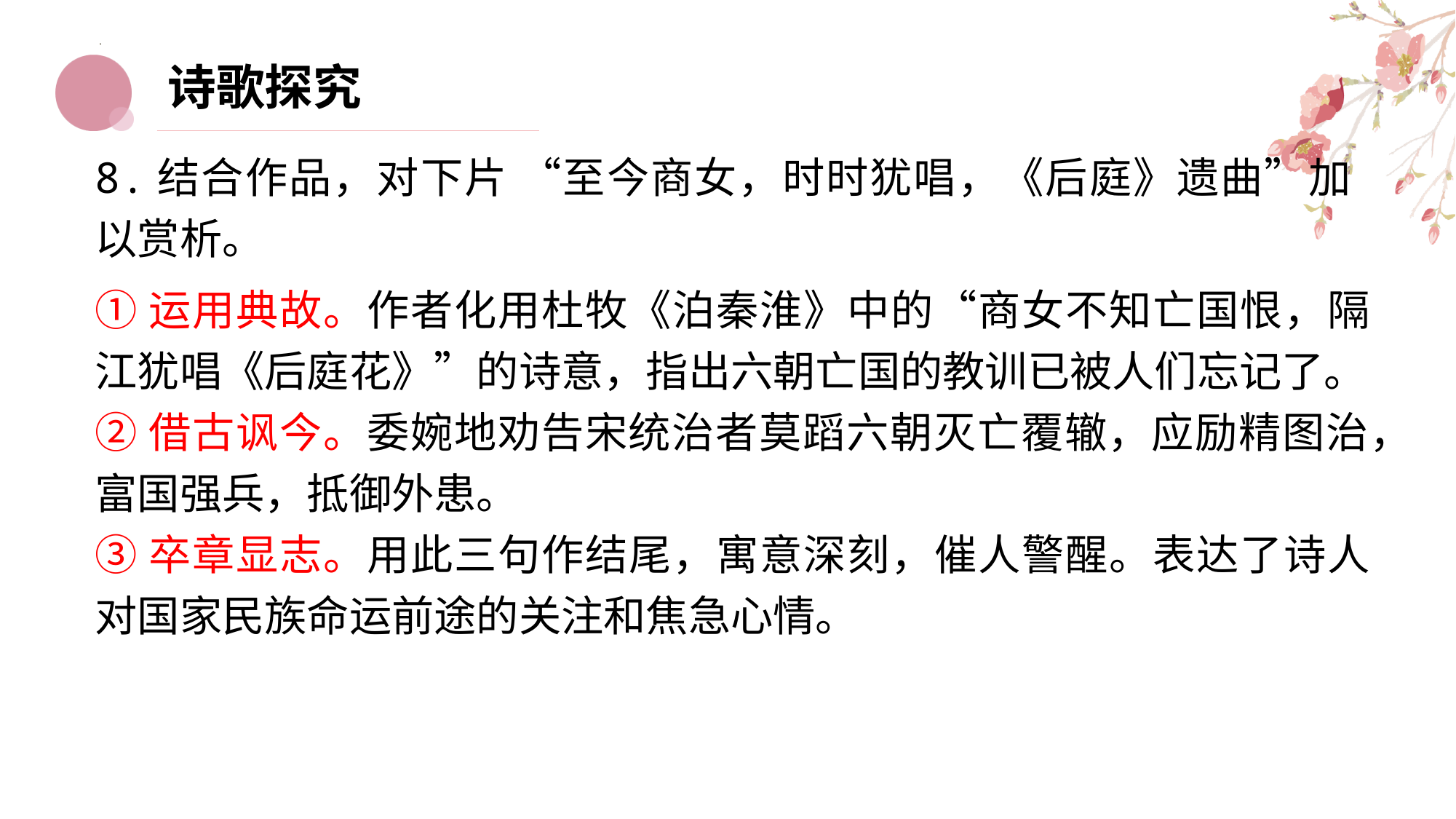

诗歌探究
8.结合作品，对下片 “至今商女，时时犹唱，《后庭》遗曲”加以赏析。
①运用典故。作者化用杜牧《泊秦淮》中的“商女不知亡国恨，隔江犹唱《后庭花》”的诗意，指出六朝亡国的教训已被人们忘记了。
②借古讽今。委婉地劝告宋统治者莫蹈六朝灭亡覆辙，应励精图治，富国强兵，抵御外患。
③卒章显志。用此三句作结尾，寓意深刻，催人警醒。表达了诗人对国家民族命运前途的关注和焦急心情。